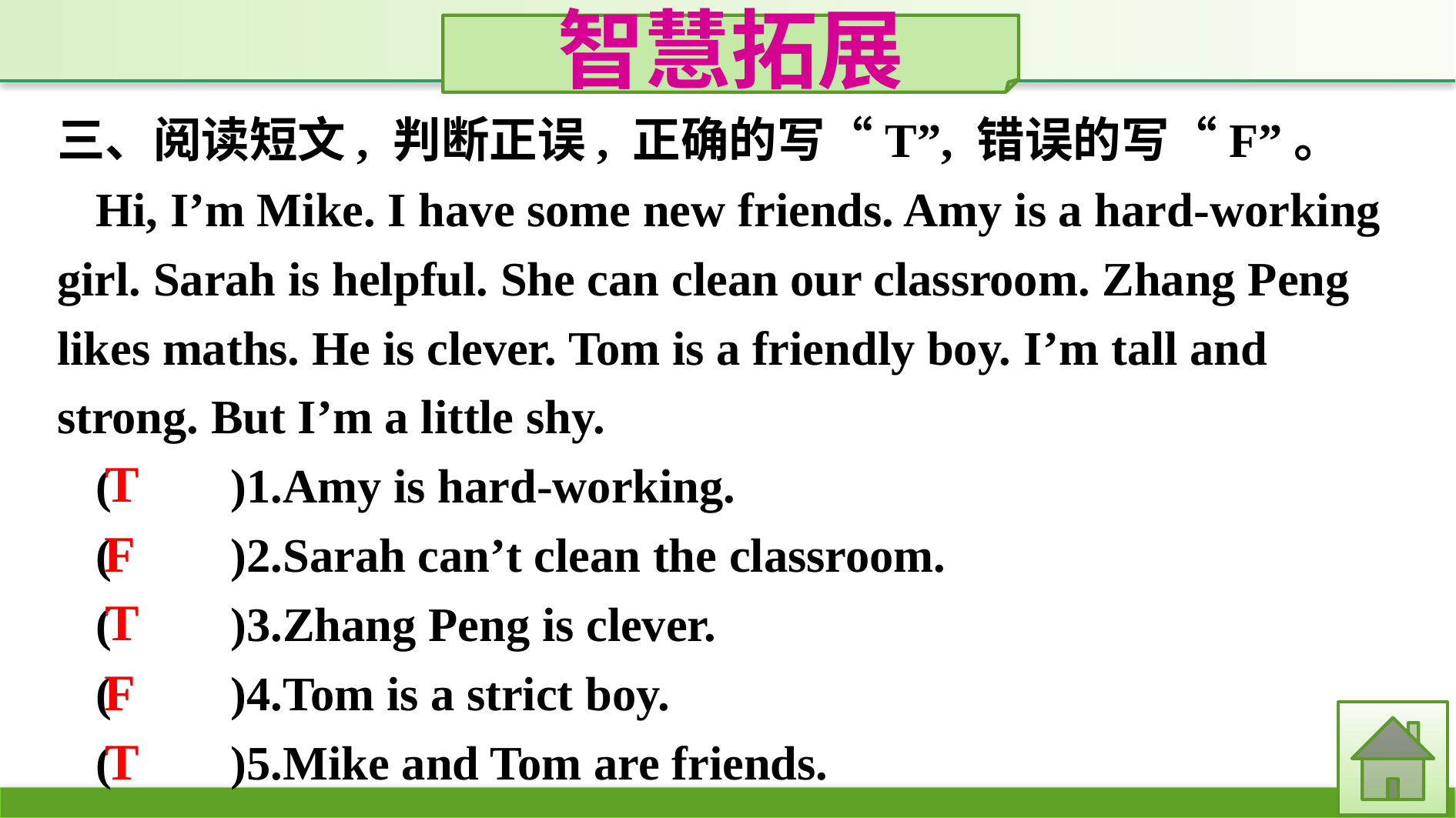

智慧拓展
三、阅读短文, 判断正误, 正确的写“T”, 错误的写“F”。
Hi, I’m Mike. I have some new friends. Amy is a hard-working girl. Sarah is helpful. She can clean our classroom. Zhang Peng likes maths. He is clever. Tom is a friendly boy. I’m tall and strong. But I’m a little shy.
(　　)1.Amy is hard-working.
(　　)2.Sarah can’t clean the classroom.
(　　)3.Zhang Peng is clever.
(　　)4.Tom is a strict boy.
(　　)5.Mike and Tom are friends.
T
F
T
F
T